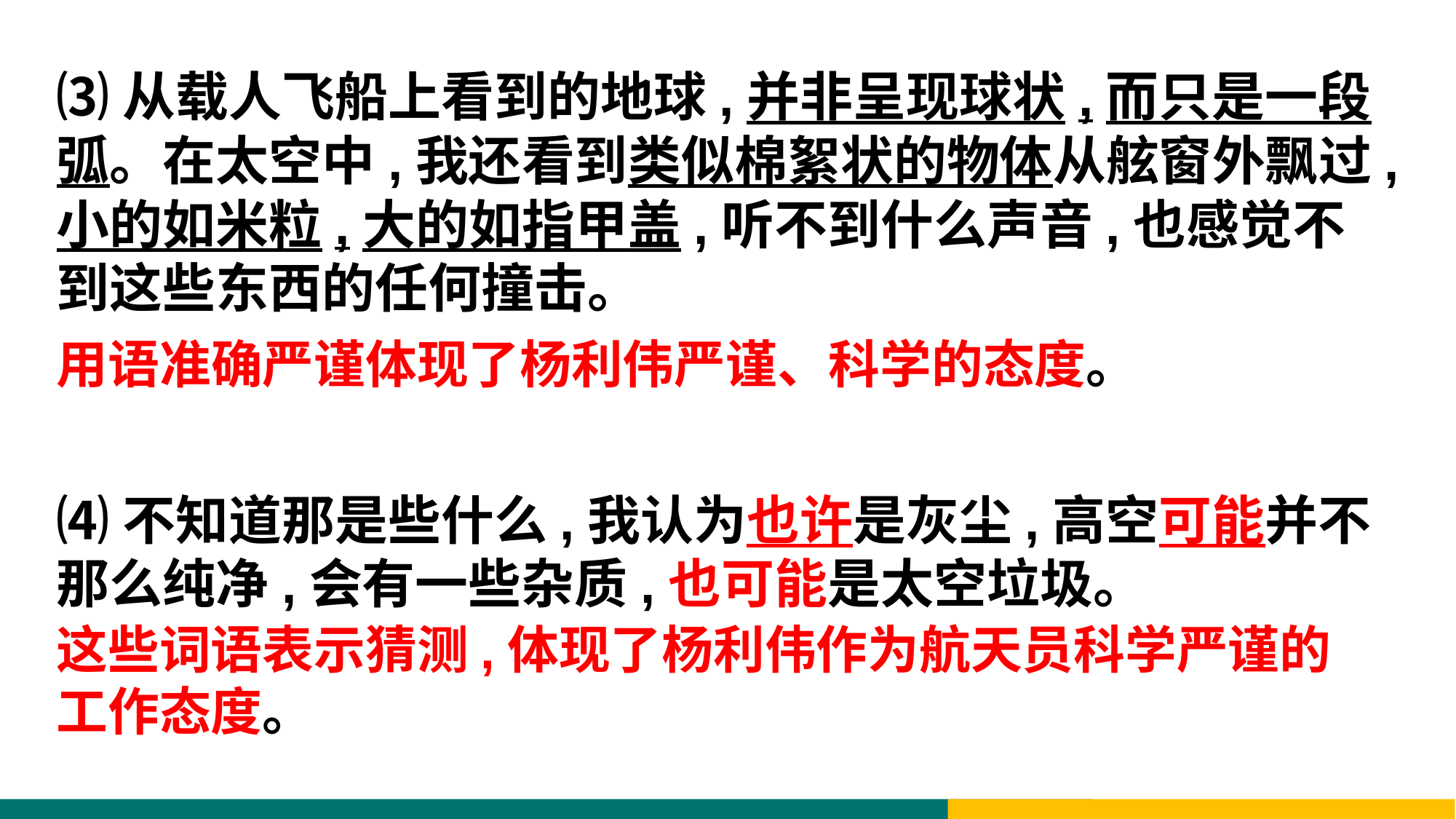

⑶从载人飞船上看到的地球,并非呈现球状,而只是一段弧。在太空中,我还看到类似棉絮状的物体从舷窗外飘过,小的如米粒,大的如指甲盖,听不到什么声音,也感觉不到这些东西的任何撞击。
用语准确严谨体现了杨利伟严谨、科学的态度。
⑷不知道那是些什么,我认为也许是灰尘,高空可能并不那么纯净,会有一些杂质,也可能是太空垃圾。
这些词语表示猜测,体现了杨利伟作为航天员科学严谨的工作态度。